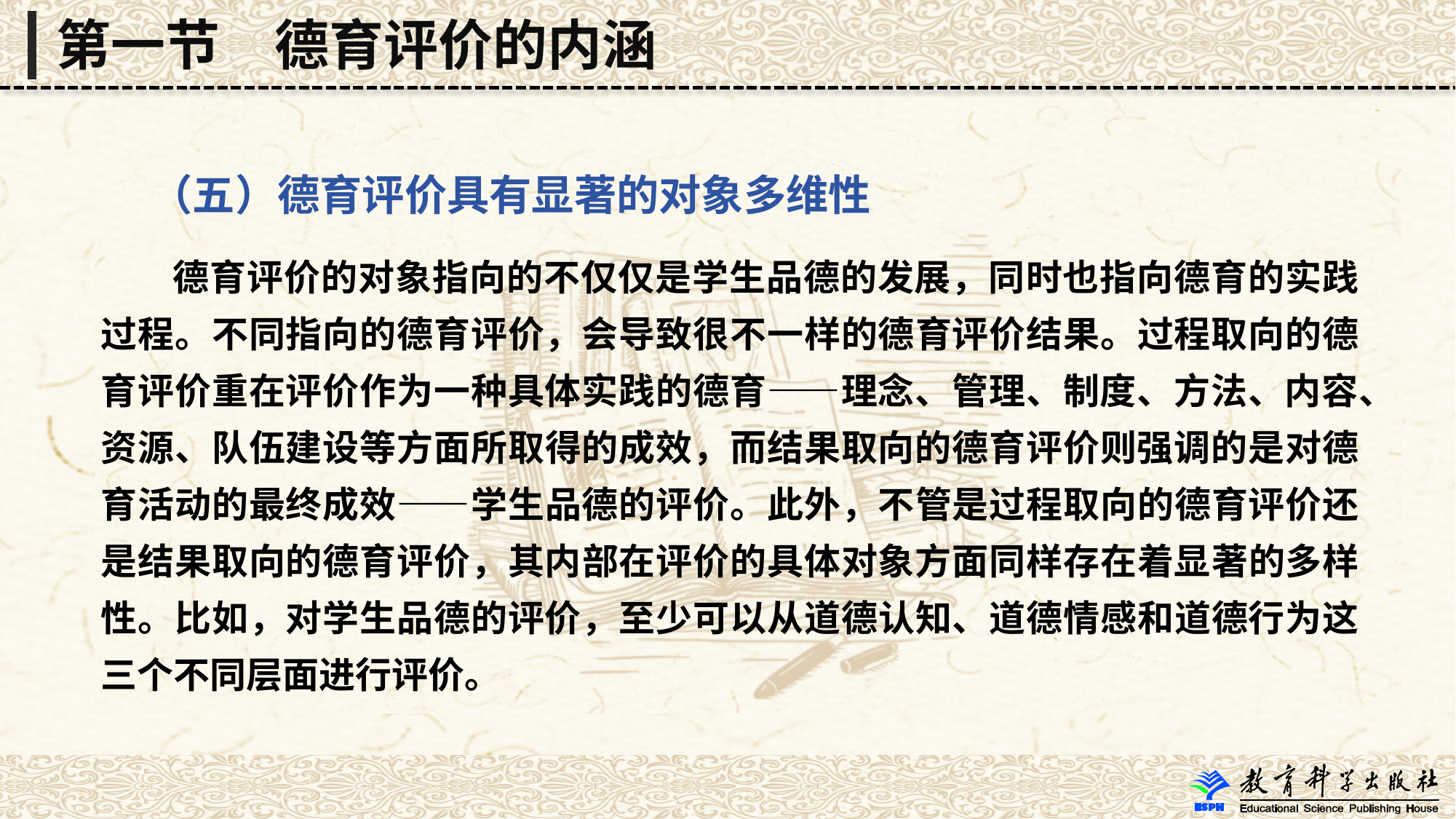

第一节　德育评价的内涵
     （五）德育评价具有显著的对象多维性

       德育评价的对象指向的不仅仅是学生品德的发展，同时也指向德育的实践过程。不同指向的德育评价，会导致很不一样的德育评价结果。过程取向的德育评价重在评价作为一种具体实践的德育——理念、管理、制度、方法、内容、资源、队伍建设等方面所取得的成效，而结果取向的德育评价则强调的是对德育活动的最终成效——学生品德的评价。此外，不管是过程取向的德育评价还是结果取向的德育评价，其内部在评价的具体对象方面同样存在着显著的多样性。比如，对学生品德的评价，至少可以从道德认知、道德情感和道德行为这三个不同层面进行评价。